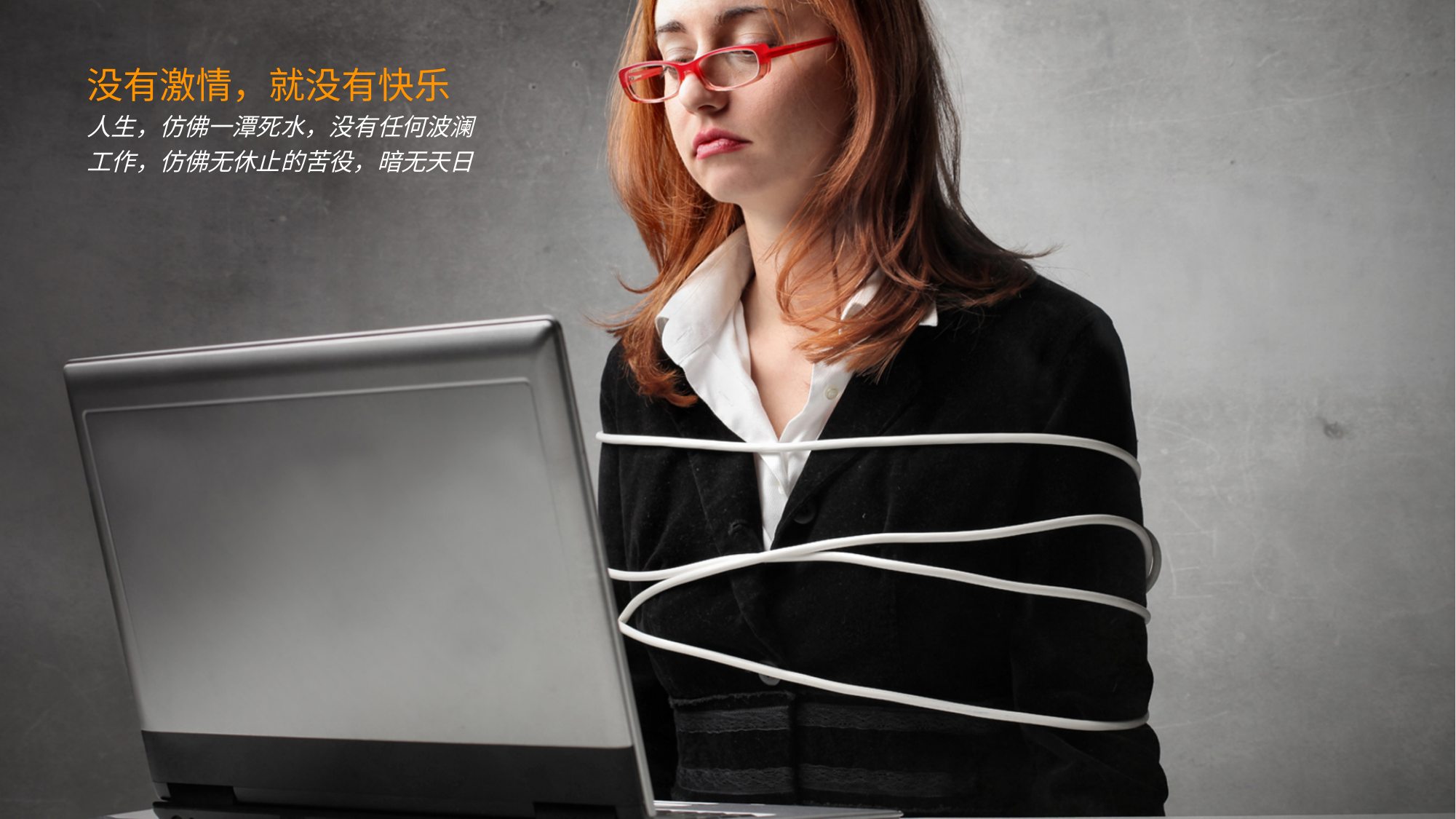

没有激情，就没有快乐
人生，仿佛一潭死水，没有任何波澜
工作，仿佛无休止的苦役，暗无天日